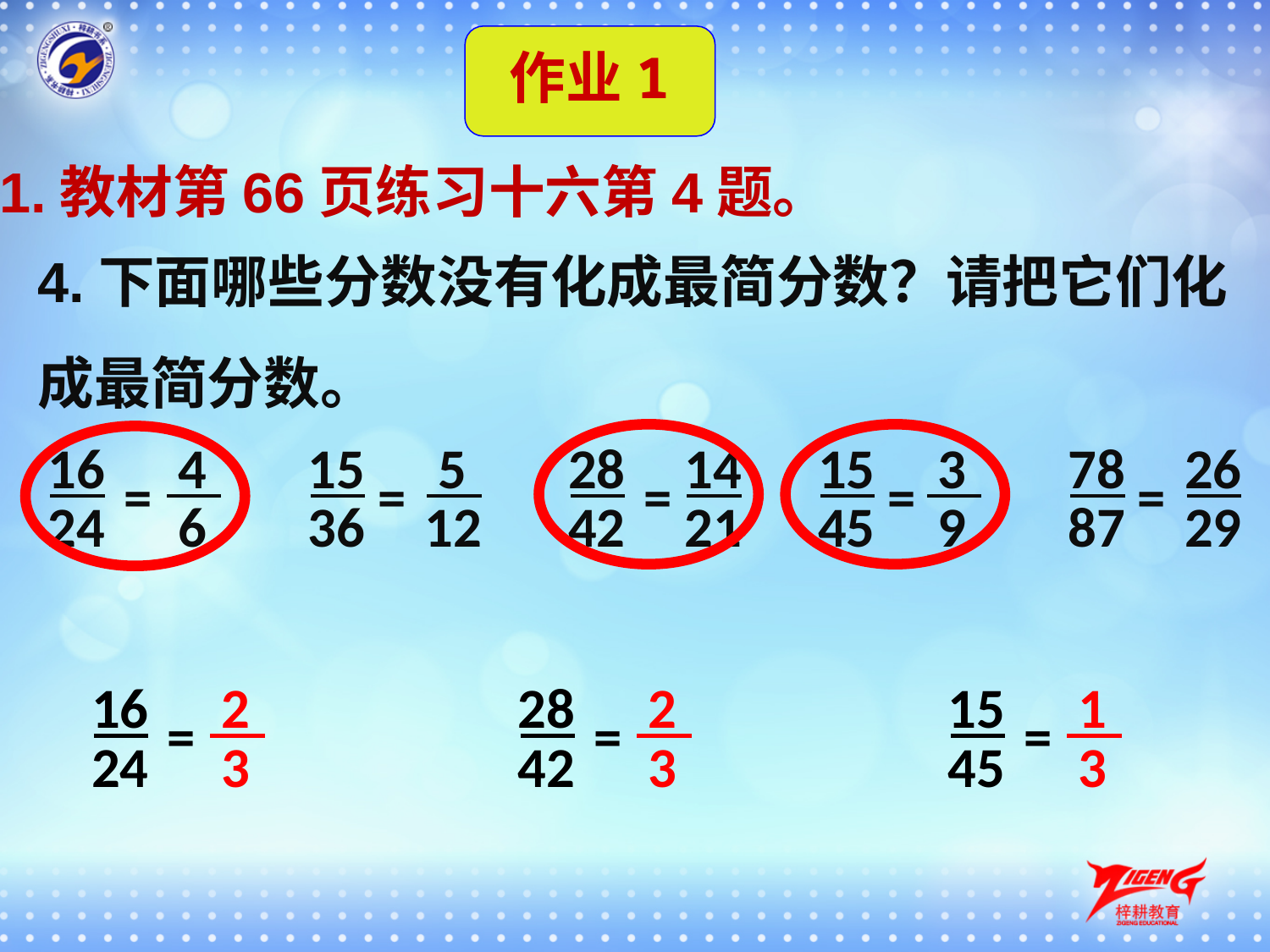

作业1
1.教材第66页练习十六第4题。
4.下面哪些分数没有化成最简分数？请把它们化成最简分数。

16
4
15
5
28
14
15
3
78
26
=
=
=
=
=
24
6
36
12
42
21
45
9
87
29
16
2
28
2
15
1
=
=
=
24
3
42
3
45
3